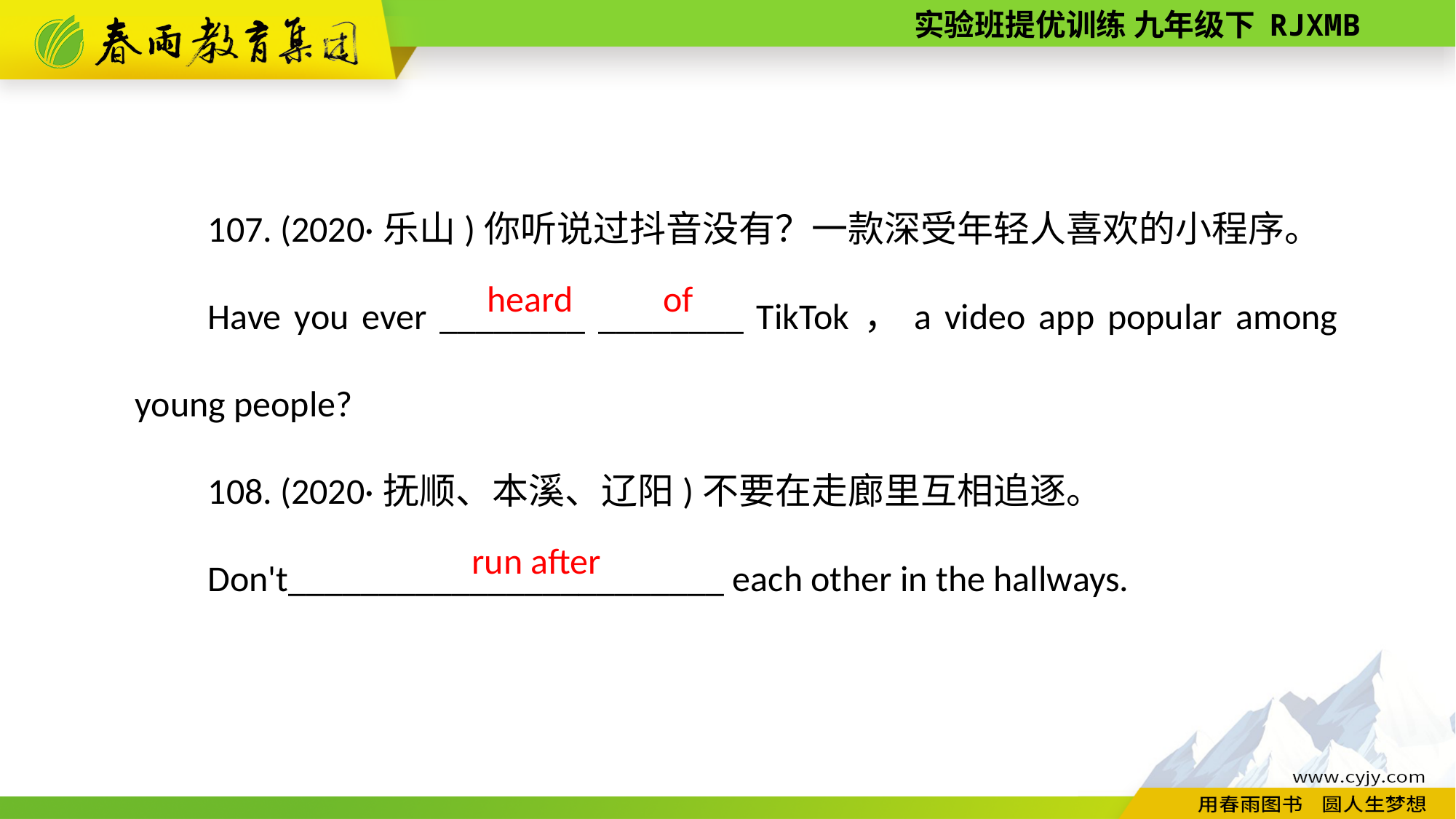

107. (2020·乐山)你听说过抖音没有？一款深受年轻人喜欢的小程序。
Have you ever ________ ________ TikTok，a video app popular among young people?
108. (2020·抚顺、本溪、辽阳)不要在走廊里互相追逐。
Don't________________________ each other in the hallways.
heard           of
 run after